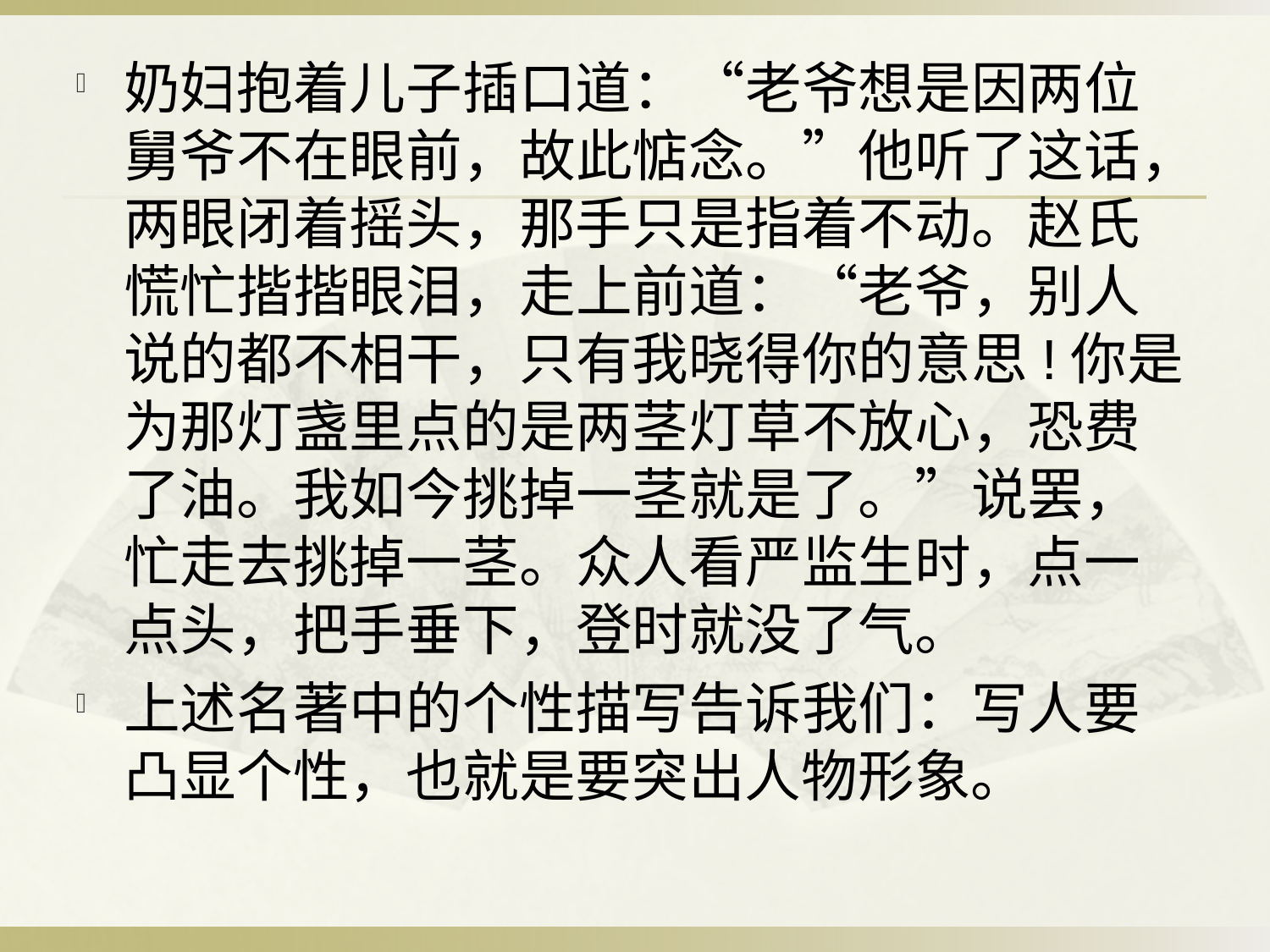

#
奶妇抱着儿子插口道：“老爷想是因两位舅爷不在眼前，故此惦念。”他听了这话，两眼闭着摇头，那手只是指着不动。赵氏慌忙揩揩眼泪，走上前道：“老爷，别人说的都不相干，只有我晓得你的意思!你是为那灯盏里点的是两茎灯草不放心，恐费了油。我如今挑掉一茎就是了。”说罢，忙走去挑掉一茎。众人看严监生时，点一点头，把手垂下，登时就没了气。
上述名著中的个性描写告诉我们：写人要凸显个性，也就是要突出人物形象。